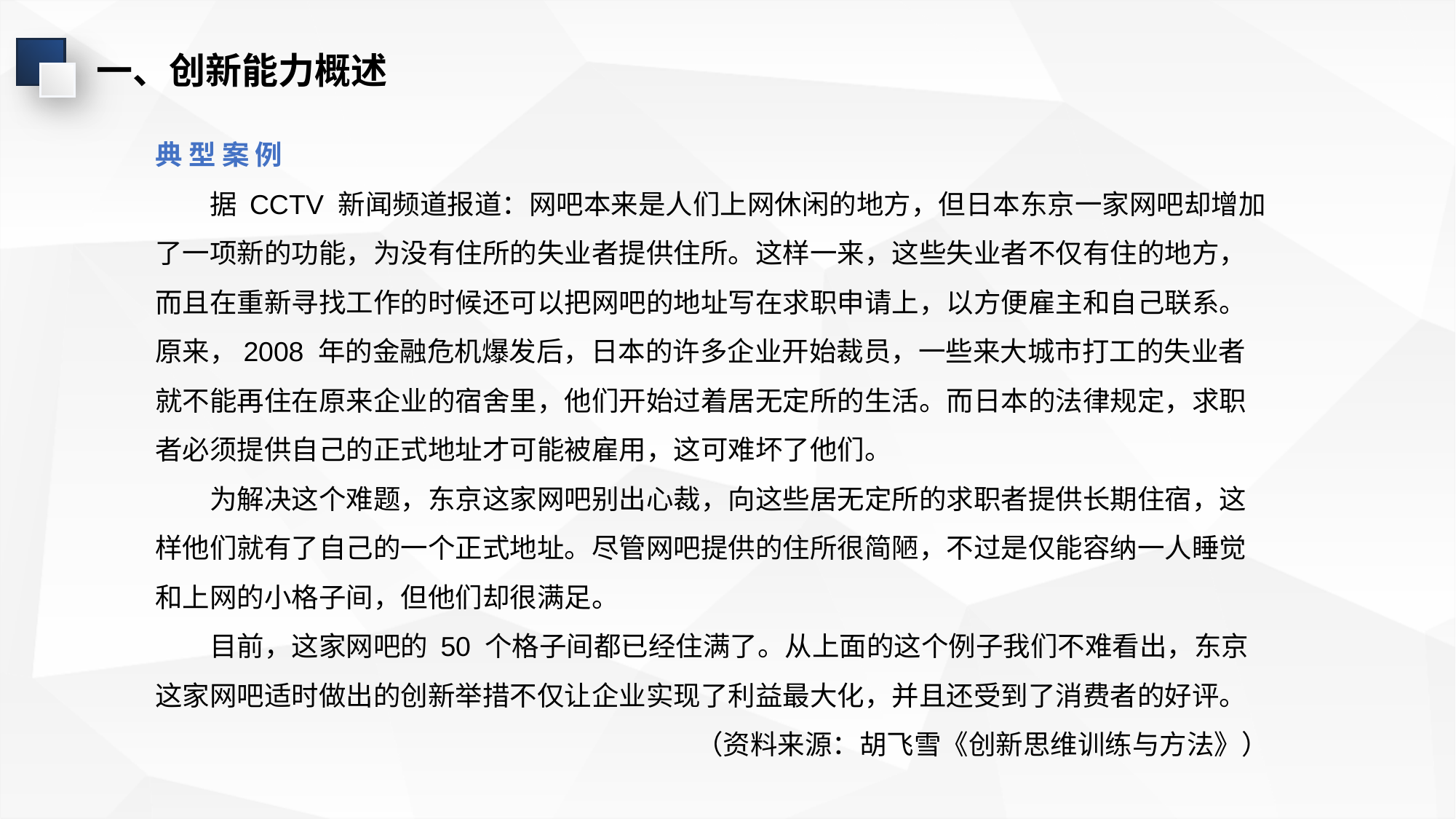

一、创新能力概述
典 型 案 例
据 CCTV 新闻频道报道：网吧本来是人们上网休闲的地方，但日本东京一家网吧却增加了一项新的功能，为没有住所的失业者提供住所。这样一来，这些失业者不仅有住的地方，而且在重新寻找工作的时候还可以把网吧的地址写在求职申请上，以方便雇主和自己联系。原来，2008 年的金融危机爆发后，日本的许多企业开始裁员，一些来大城市打工的失业者就不能再住在原来企业的宿舍里，他们开始过着居无定所的生活。而日本的法律规定，求职者必须提供自己的正式地址才可能被雇用，这可难坏了他们。
为解决这个难题，东京这家网吧别出心裁，向这些居无定所的求职者提供长期住宿，这样他们就有了自己的一个正式地址。尽管网吧提供的住所很简陋，不过是仅能容纳一人睡觉和上网的小格子间，但他们却很满足。
目前，这家网吧的 50 个格子间都已经住满了。从上面的这个例子我们不难看出，东京这家网吧适时做出的创新举措不仅让企业实现了利益最大化，并且还受到了消费者的好评。
（资料来源：胡飞雪《创新思维训练与方法》）